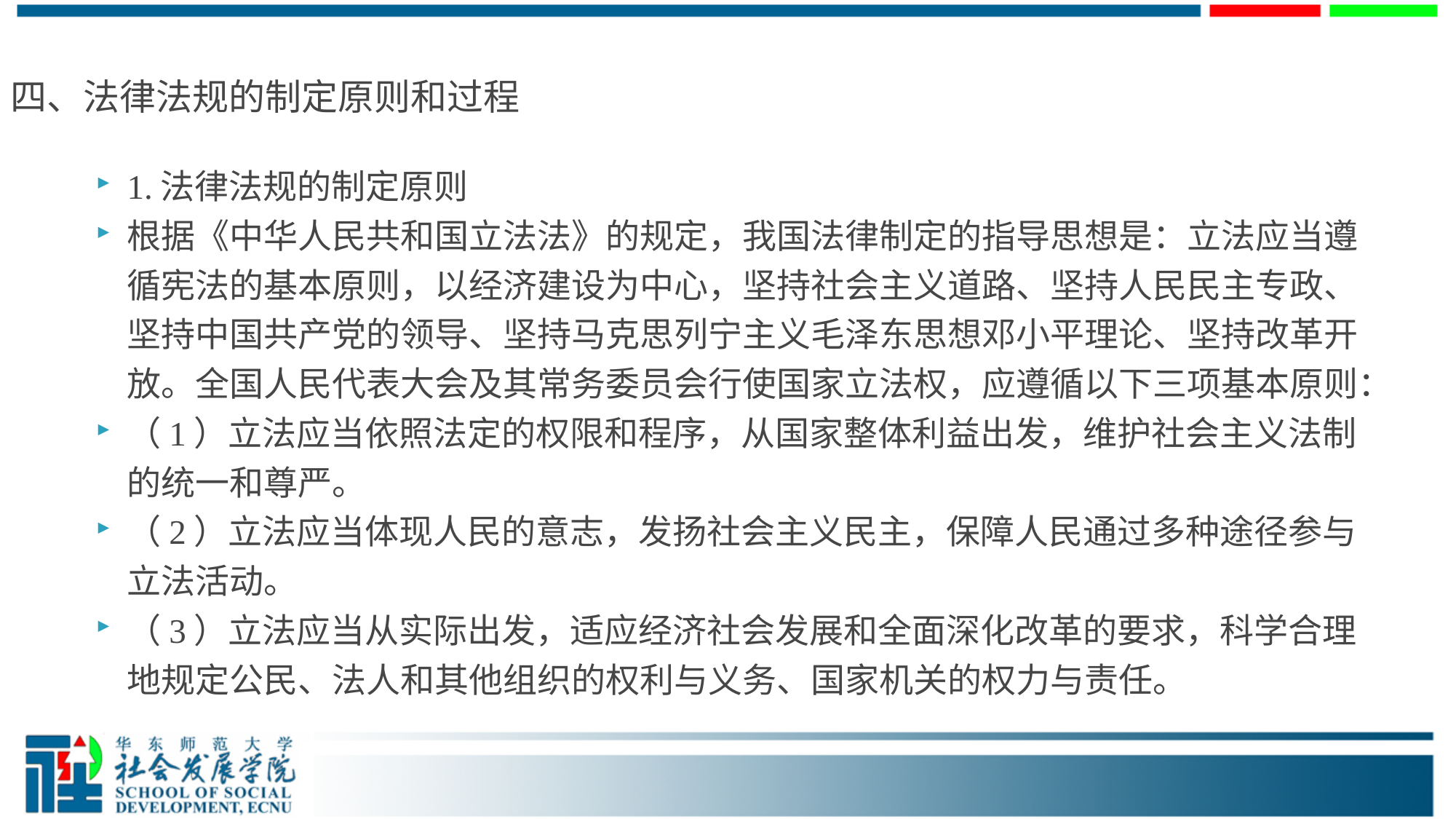

四、法律法规的制定原则和过程
1.法律法规的制定原则
根据《中华人民共和国立法法》的规定，我国法律制定的指导思想是：立法应当遵循宪法的基本原则，以经济建设为中心，坚持社会主义道路、坚持人民民主专政、坚持中国共产党的领导、坚持马克思列宁主义毛泽东思想邓小平理论、坚持改革开放。全国人民代表大会及其常务委员会行使国家立法权，应遵循以下三项基本原则：
（1）立法应当依照法定的权限和程序，从国家整体利益出发，维护社会主义法制的统一和尊严。
（2）立法应当体现人民的意志，发扬社会主义民主，保障人民通过多种途径参与立法活动。
（3）立法应当从实际出发，适应经济社会发展和全面深化改革的要求，科学合理地规定公民、法人和其他组织的权利与义务、国家机关的权力与责任。